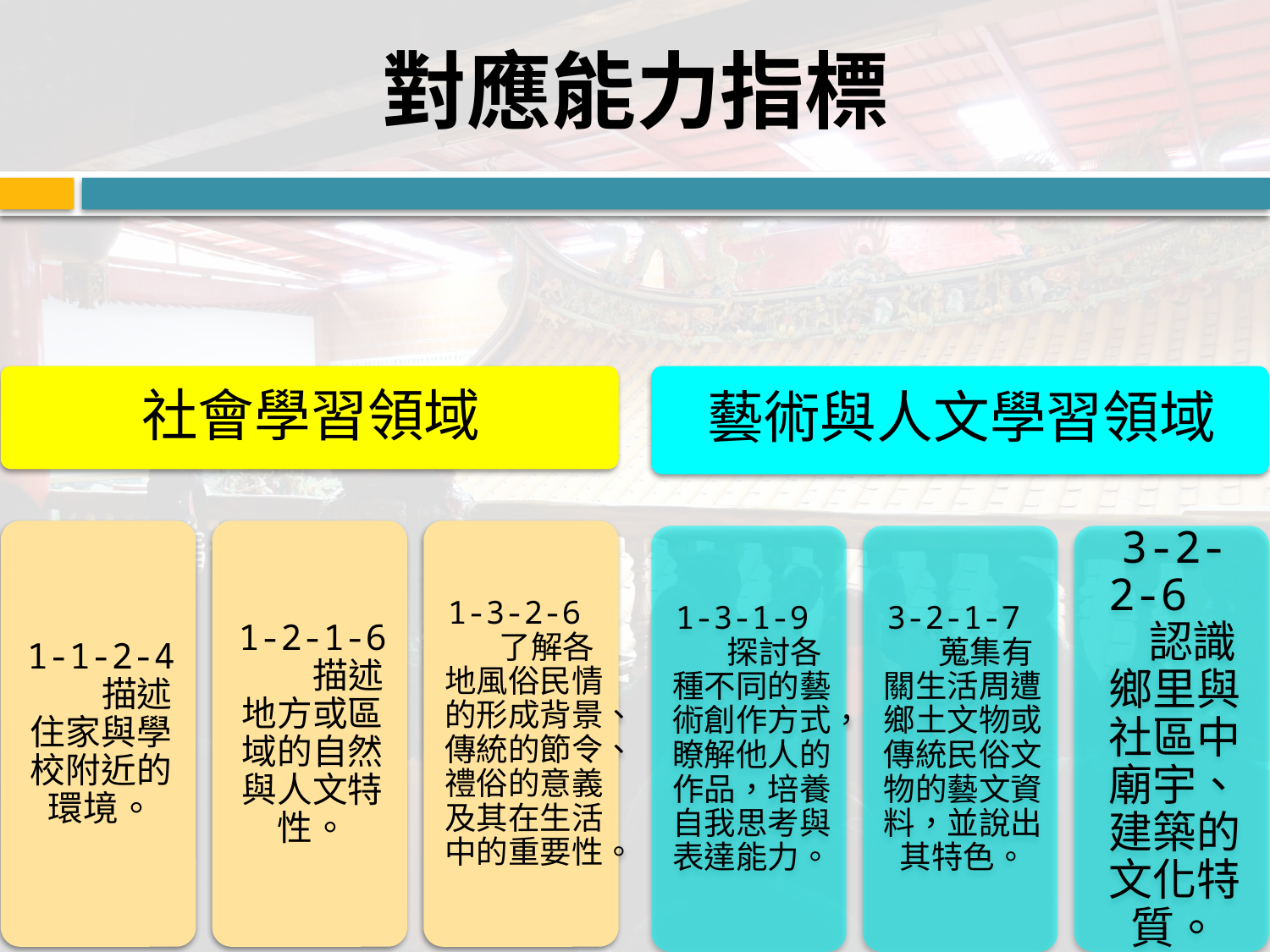

# 對應能力指標
社會學習領域
1-1-2-4    描述住家與學校附近的環境。
1-2-1-6    描述地方或區域的自然與人文特性。
1-3-2-6    了解各地風俗民情的形成背景、傳統的節令、禮俗的意義及其在生活中的重要性。
藝術與人文學習領域
1-3-1-9    探討各種不同的藝術創作方式，瞭解他人的作品，培養自我思考與表達能力。
3-2-1-7    蒐集有關生活周遭鄉土文物或傳統民俗文物的藝文資料，並說出其特色。
3-2-2-6    認識鄉里與社區中廟宇、建築的文化特質。